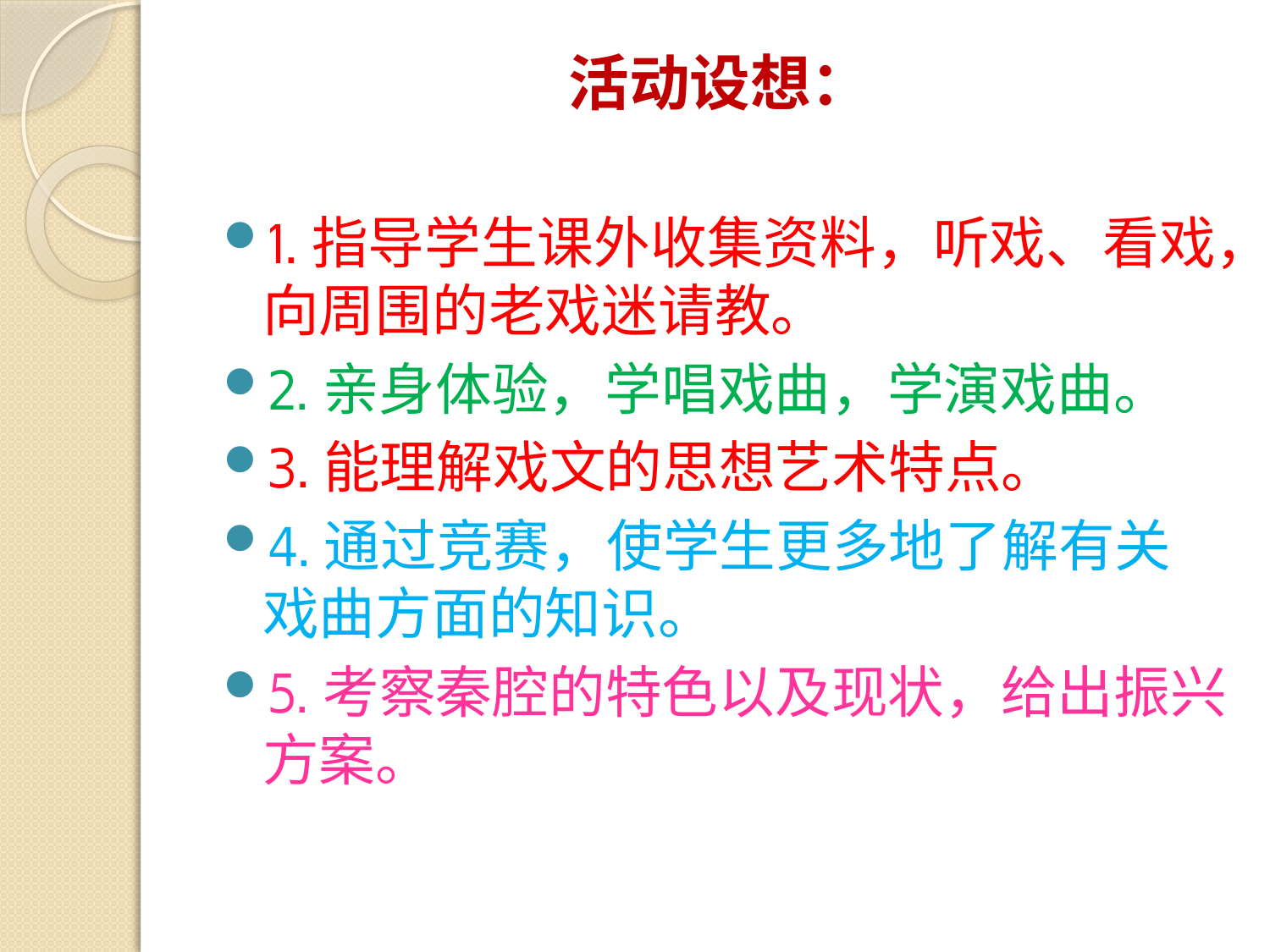

# 活动设想：
1.指导学生课外收集资料，听戏、看戏，向周围的老戏迷请教。
2.亲身体验，学唱戏曲，学演戏曲。
3.能理解戏文的思想艺术特点。
4.通过竞赛，使学生更多地了解有关戏曲方面的知识。
5.考察秦腔的特色以及现状，给出振兴方案。